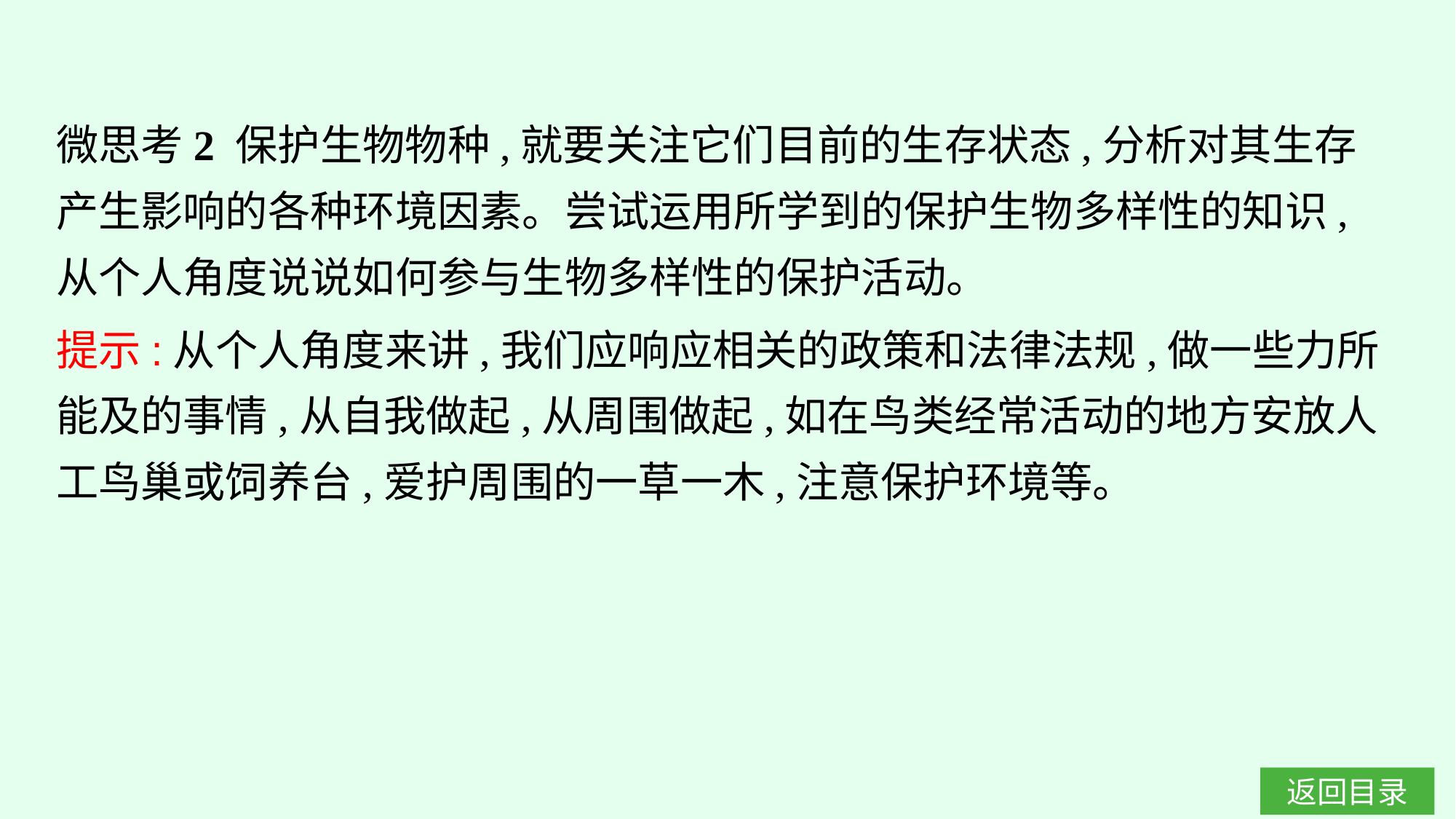

微思考2 保护生物物种,就要关注它们目前的生存状态,分析对其生存产生影响的各种环境因素。尝试运用所学到的保护生物多样性的知识,从个人角度说说如何参与生物多样性的保护活动。
提示:从个人角度来讲,我们应响应相关的政策和法律法规,做一些力所能及的事情,从自我做起,从周围做起,如在鸟类经常活动的地方安放人工鸟巢或饲养台,爱护周围的一草一木,注意保护环境等。